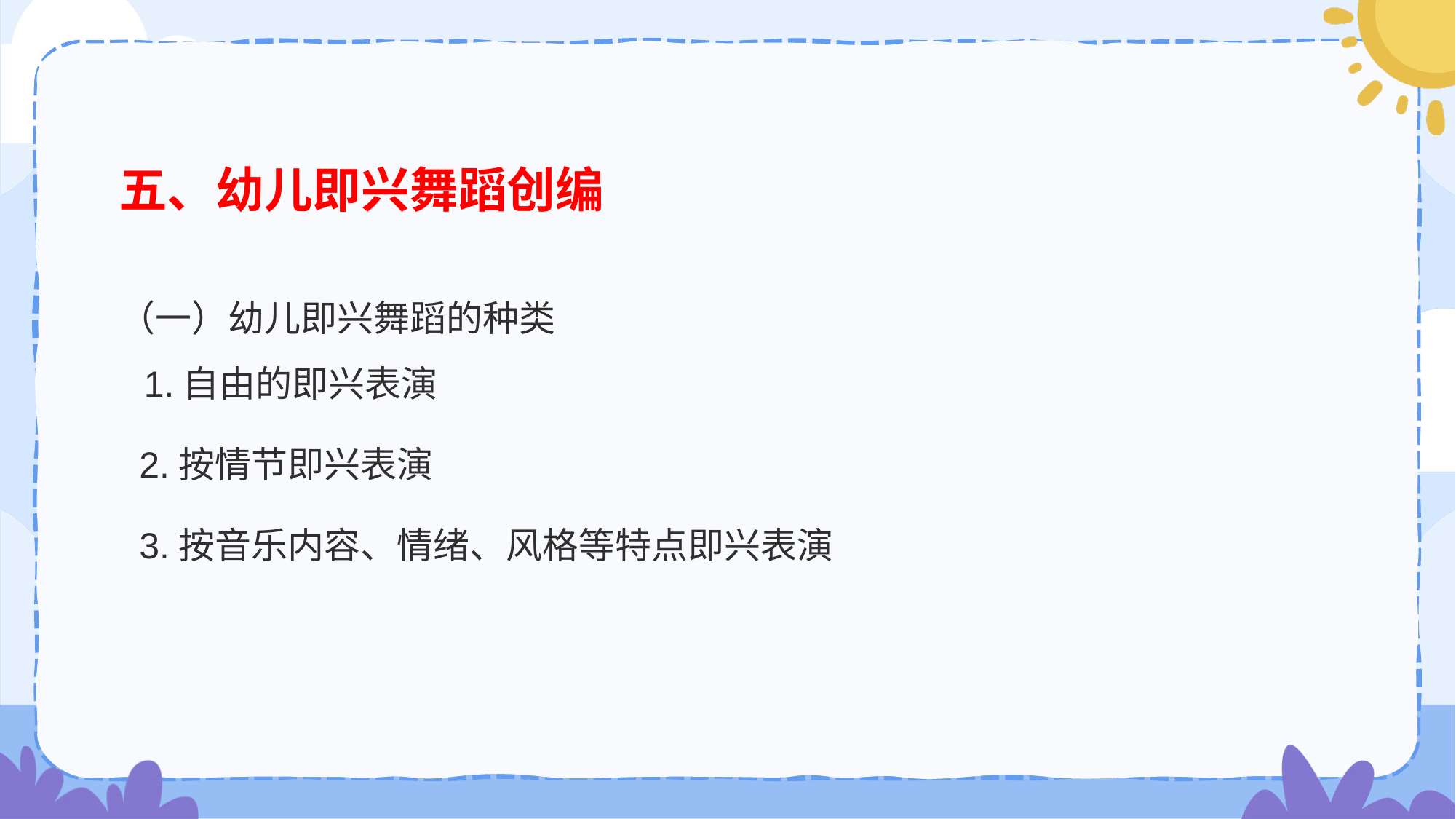

五、幼儿即兴舞蹈创编
（一）幼儿即兴舞蹈的种类
  1.自由的即兴表演
  2.按情节即兴表演
  3.按音乐内容、情绪、风格等特点即兴表演